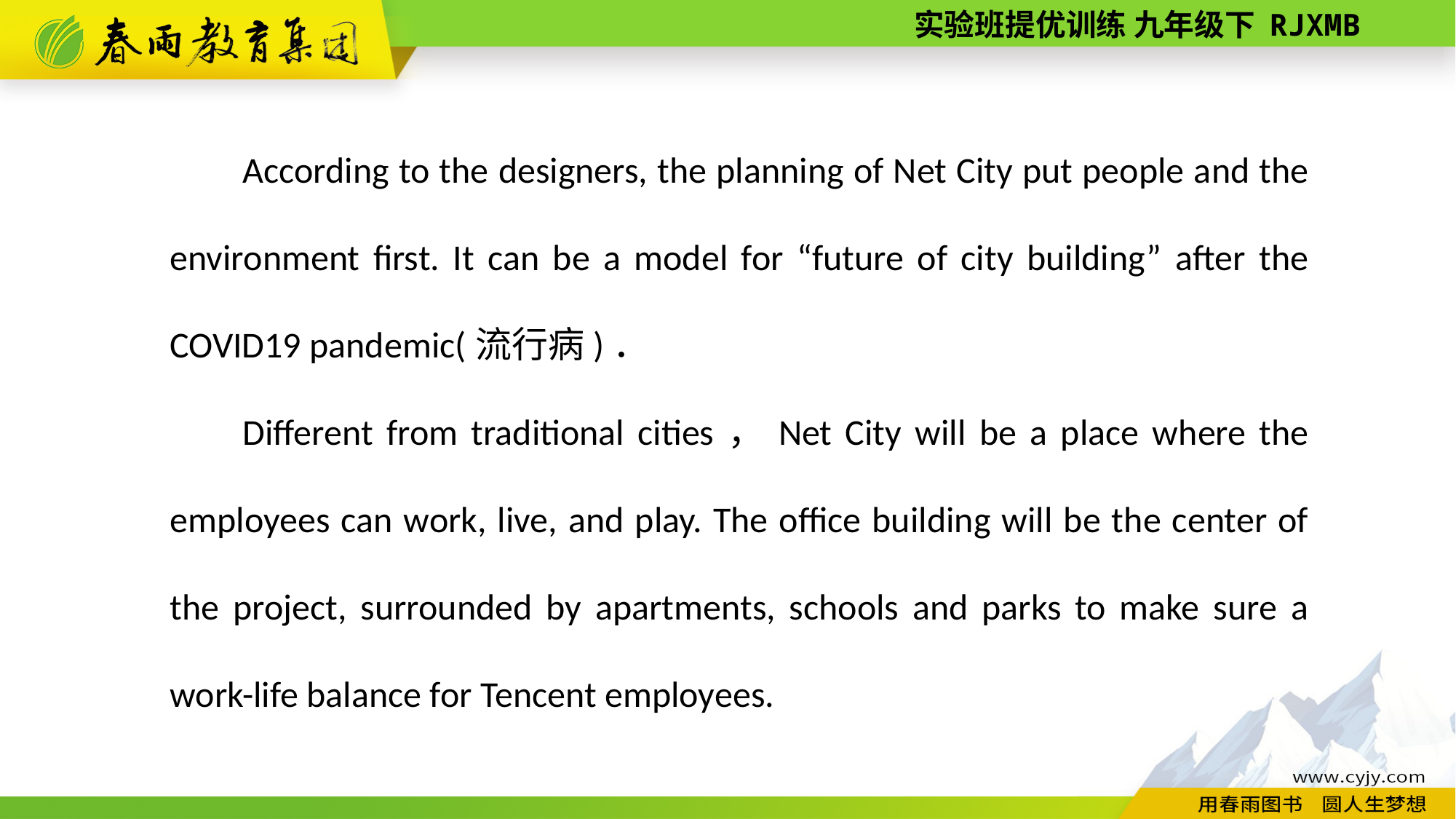

According to the designers, the planning of Net City put people and the environment first. It can be a model for “future of city building” after the COVID­19 pandemic(流行病)．
Different from traditional cities，Net City will be a place where the employees can work, live, and play. The office building will be the center of the project, surrounded by apartments, schools and parks to make sure a work-­life balance for Tencent employees.